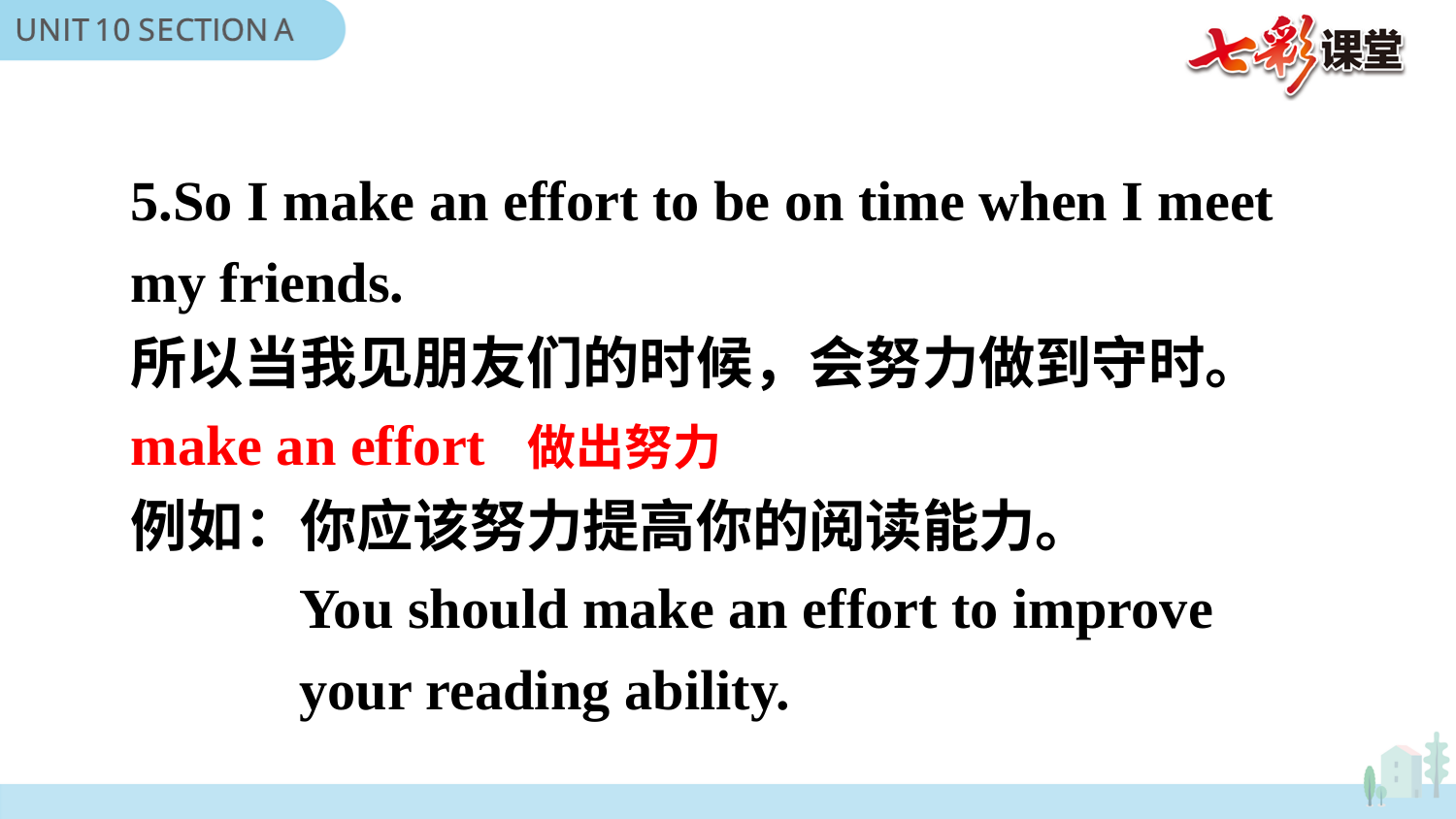

5.So I make an effort to be on time when I meet my friends.
所以当我见朋友们的时候，会努力做到守时。
make an effort  做出努力
例如：你应该努力提高你的阅读能力。
            You should make an effort to improve
            your reading ability.